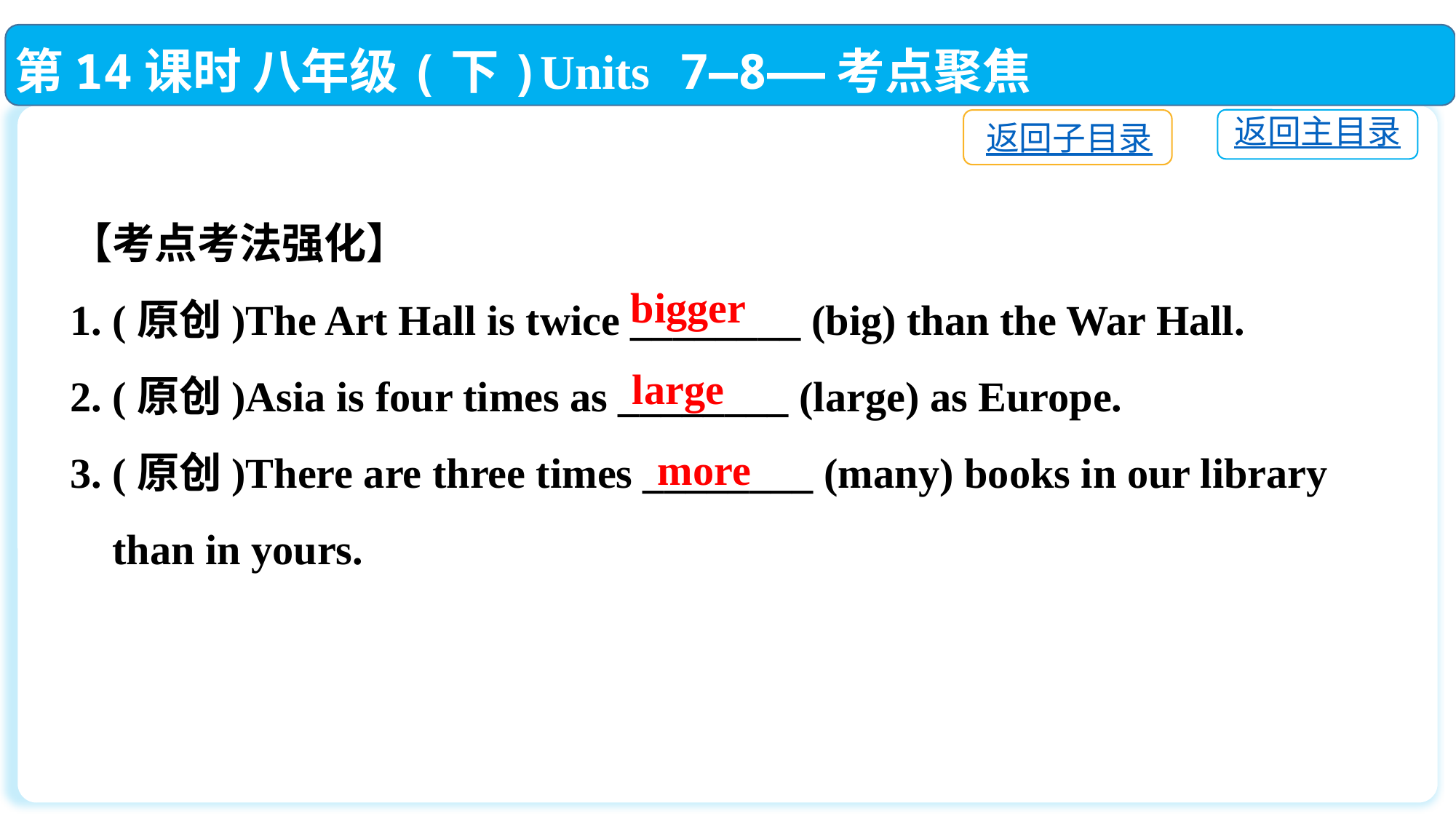

第14课时 八年级(下)Units 7—8——考点聚焦

返回主目录

返回子目录
【考点考法强化】
1. (原创)The Art Hall is twice ________ (big) than the War Hall.
2. (原创)Asia is four times as ________ (large) as Europe.
3. (原创)There are three times ________ (many) books in our library
    than in yours.
bigger
large
more